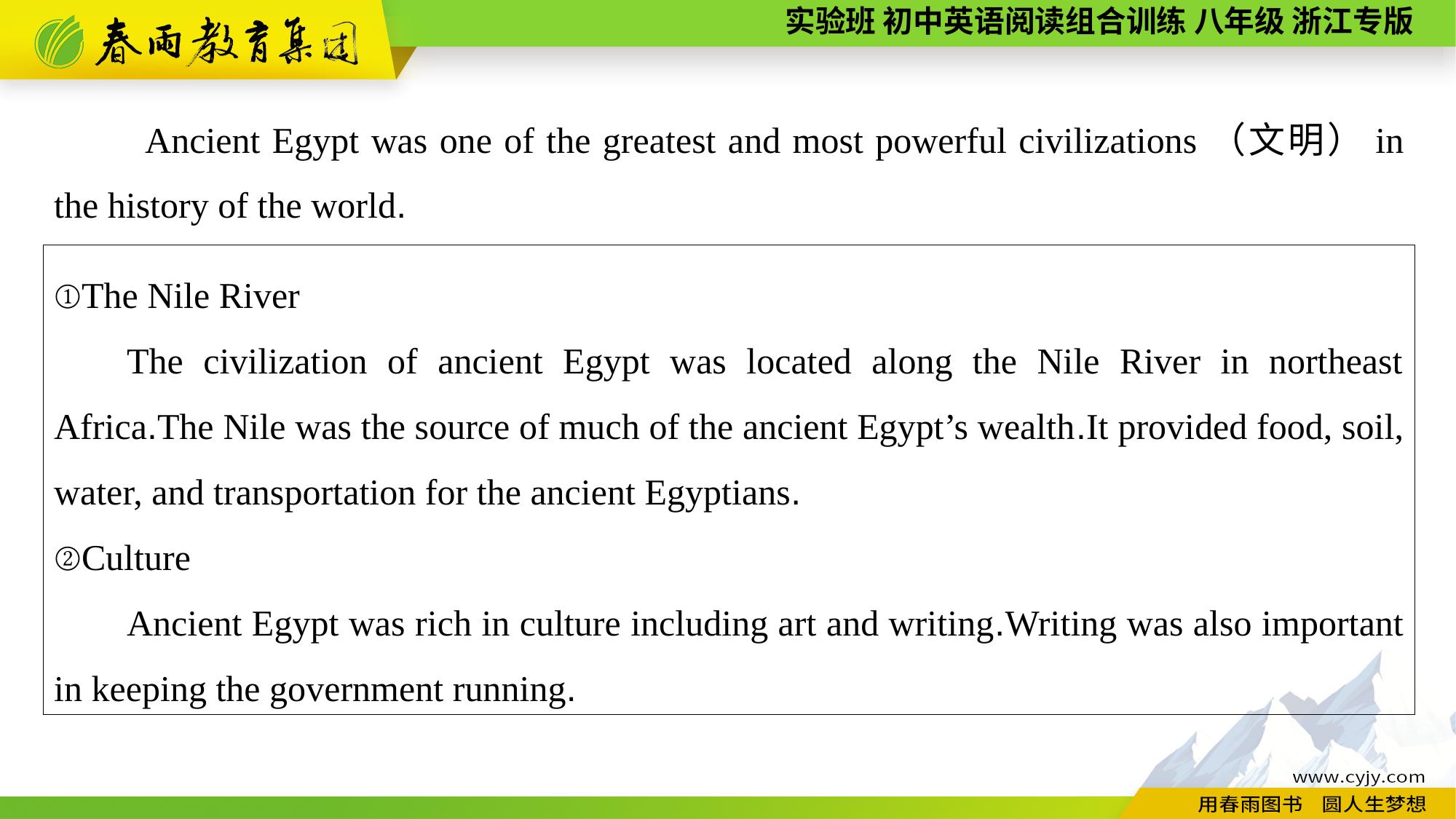

Ancient Egypt was one of the greatest and most powerful civilizations（文明）in the history of the world.
①The Nile River
The civilization of ancient Egypt was located along the Nile River in northeast Africa.The Nile was the source of much of the ancient Egypt’s wealth.It provided food, soil, water, and transportation for the ancient Egyptians.
②Culture
Ancient Egypt was rich in culture including art and writing.Writing was also important in keeping the government running.